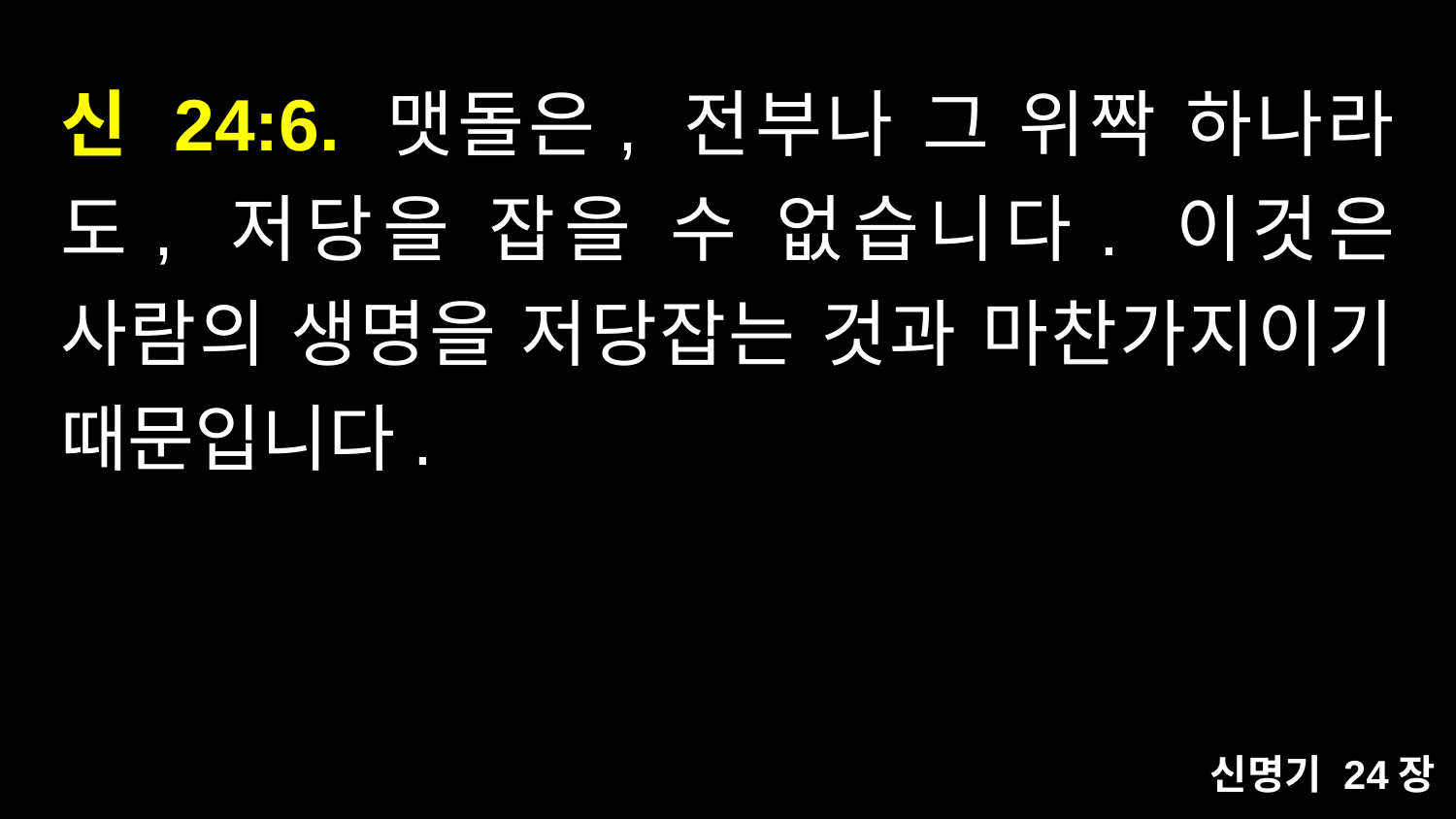

# 신 24:6. 맷돌은, 전부나 그 위짝 하나라도, 저당을 잡을 수 없습니다. 이것은 사람의 생명을 저당잡는 것과 마찬가지이기 때문입니다.
신명기 24장